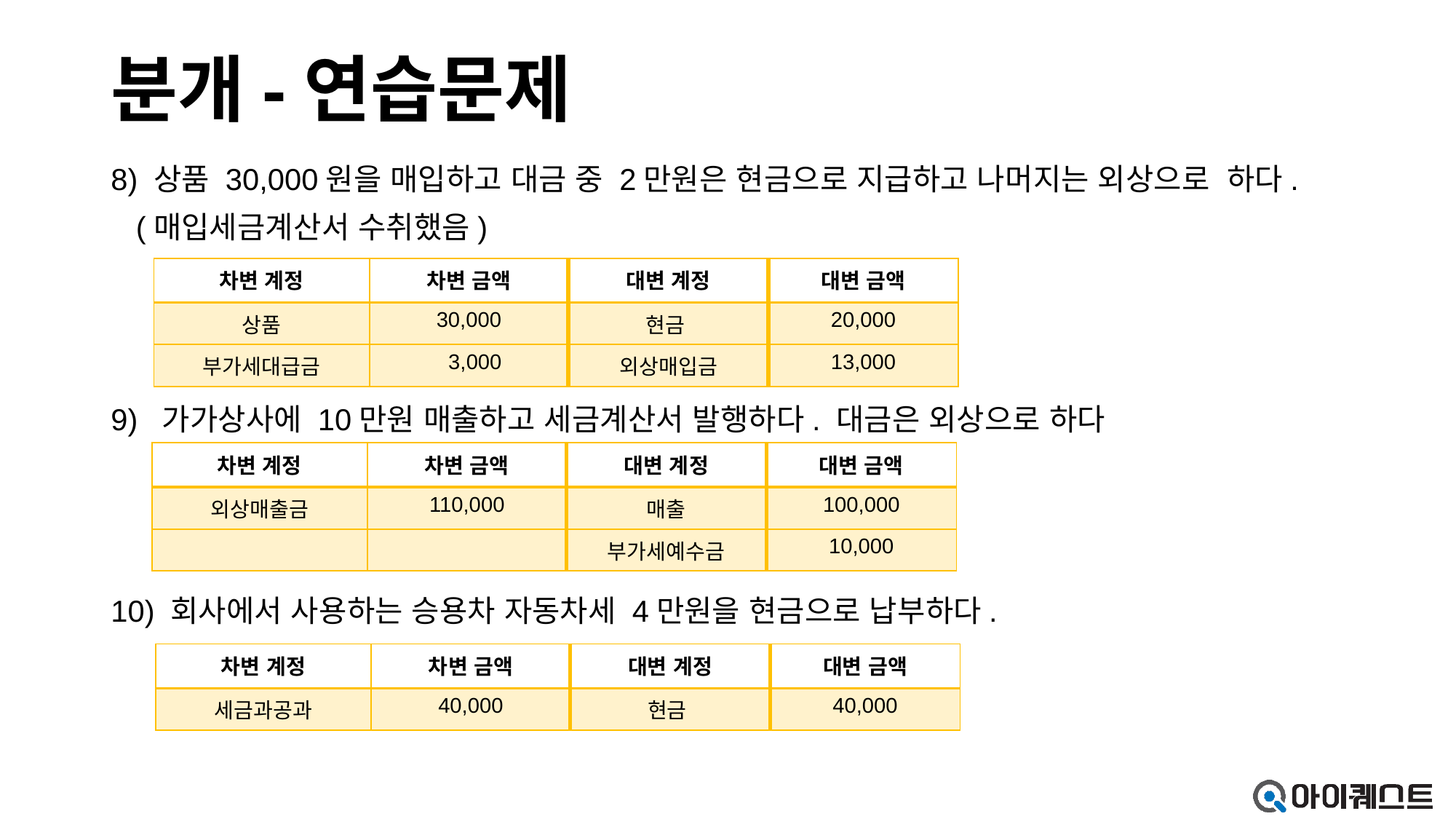

# 분개-연습문제
8) 상품 30,000원을 매입하고 대금 중 2만원은 현금으로 지급하고 나머지는 외상으로  하다.
   (매입세금계산서 수취했음)

9)  가가상사에 10만원 매출하고 세금계산서 발행하다. 대금은 외상으로 하다

10) 회사에서 사용하는 승용차 자동차세 4만원을 현금으로 납부하다.

| 차변 계정 | 차변 금액 | 대변 계정 | 대변 금액 |
| --- | --- | --- | --- |
| 상품 | 30,000 | 현금 | 20,000 |
| 부가세대급금 | 3,000 | 외상매입금 | 13,000 |
| 차변 계정 | 차변 금액 | 대변 계정 | 대변 금액 |
| --- | --- | --- | --- |
| 외상매출금 | 110,000 | 매출 | 100,000 |
|  |  | 부가세예수금 | 10,000 |
| 차변 계정 | 차변 금액 | 대변 계정 | 대변 금액 |
| --- | --- | --- | --- |
| 세금과공과 | 40,000 | 현금 | 40,000 |